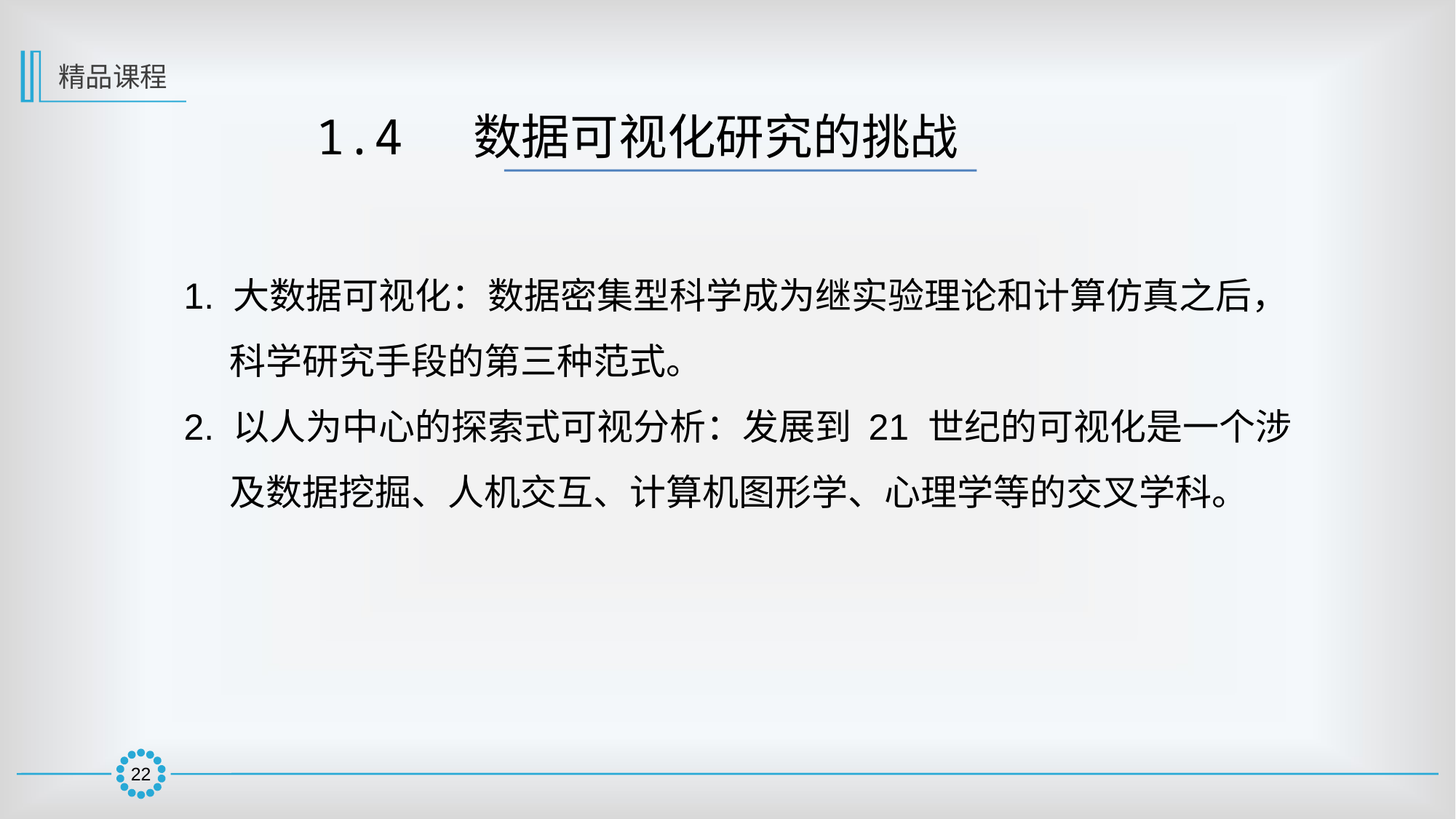

精品课程
1.4  数据可视化研究的挑战

1. 大数据可视化：数据密集型科学成为继实验理论和计算仿真之后，科学研究手段的第三种范式。
2. 以人为中心的探索式可视分析：发展到 21 世纪的可视化是一个涉及数据挖掘、人机交互、计算机图形学、心理学等的交叉学科。

22